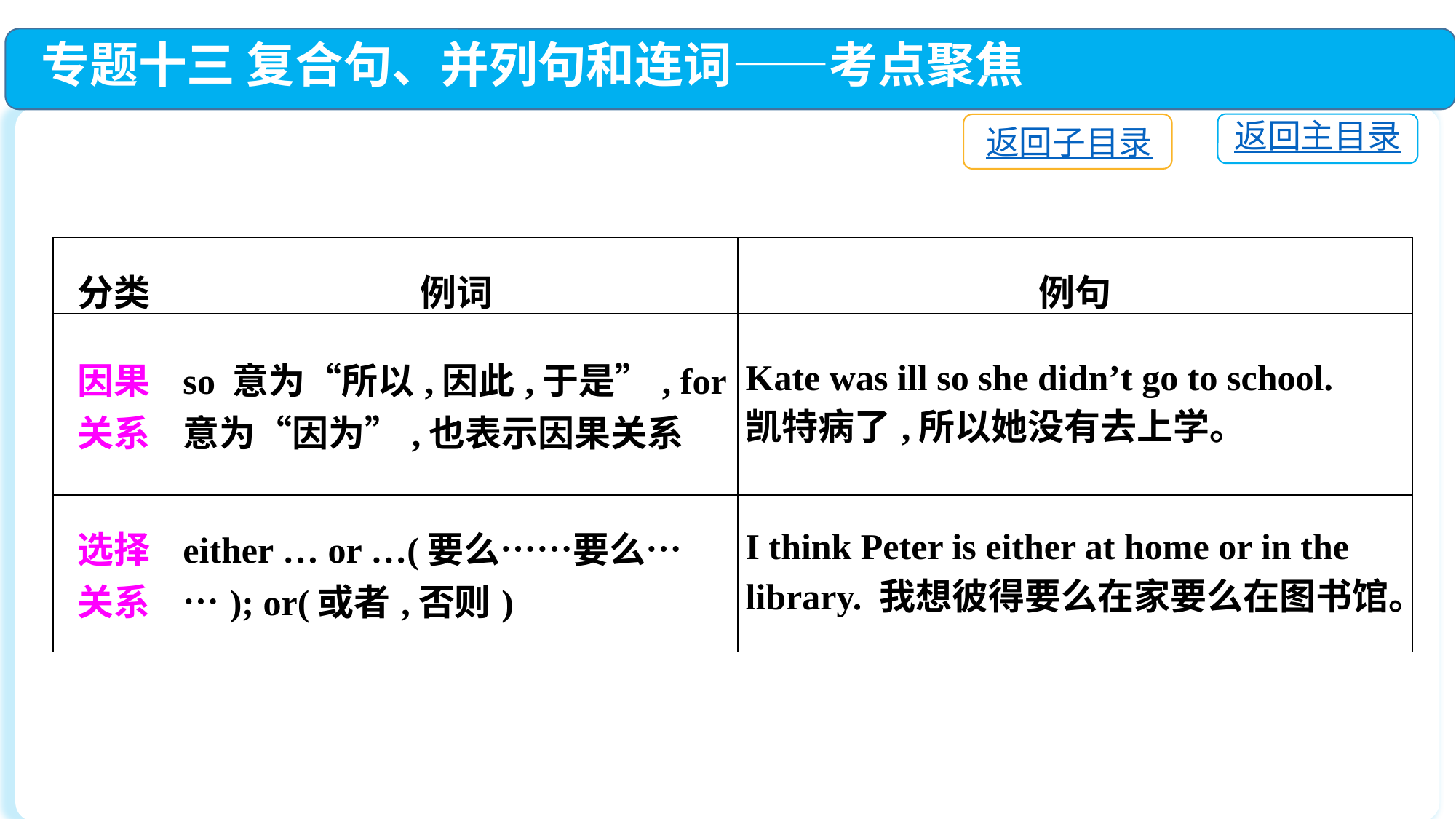

专题十三 复合句、并列句和连词——考点聚焦

返回主目录

返回子目录
| 分类 | 例词 | 例句 |
| --- | --- | --- |
| 因果关系 | so 意为“所以,因此,于是”, for 意为“因为”,也表示因果关系 | Kate was ill so she didn’t go to school. 凯特病了,所以她没有去上学。 |
| 选择关系 | either … or …(要么……要么……); or(或者,否则) | I think Peter is either at home or in the library. 我想彼得要么在家要么在图书馆。 |